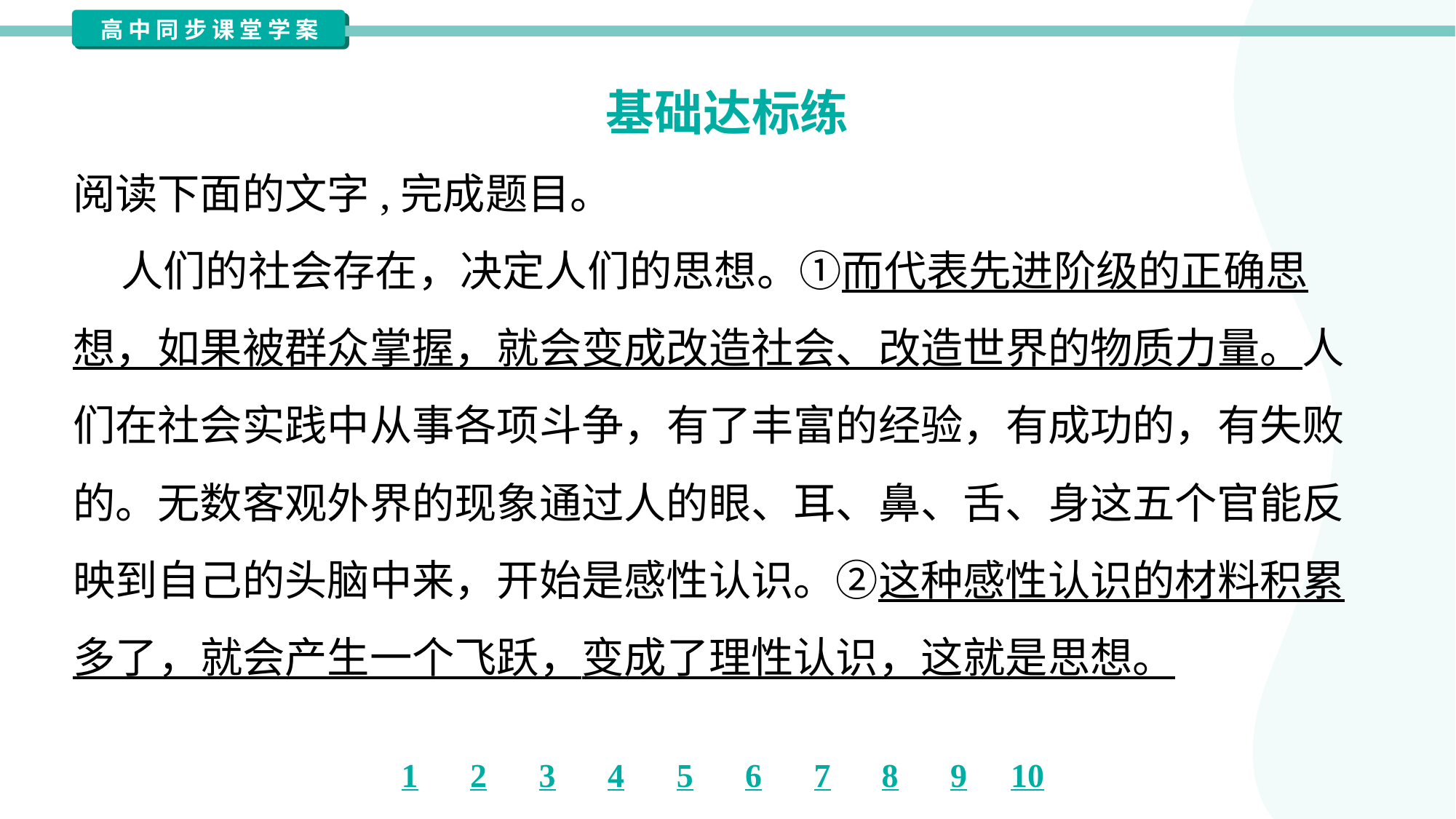

基础达标练
阅读下面的文字,完成题目。
    人们的社会存在，决定人们的思想。①而代表先进阶级的正确思
想，如果被群众掌握，就会变成改造社会、改造世界的物质力量。人
们在社会实践中从事各项斗争，有了丰富的经验，有成功的，有失败
的。无数客观外界的现象通过人的眼、耳、鼻、舌、身这五个官能反
映到自己的头脑中来，开始是感性认识。②这种感性认识的材料积累
多了，就会产生一个飞跃，变成了理性认识，这就是思想。